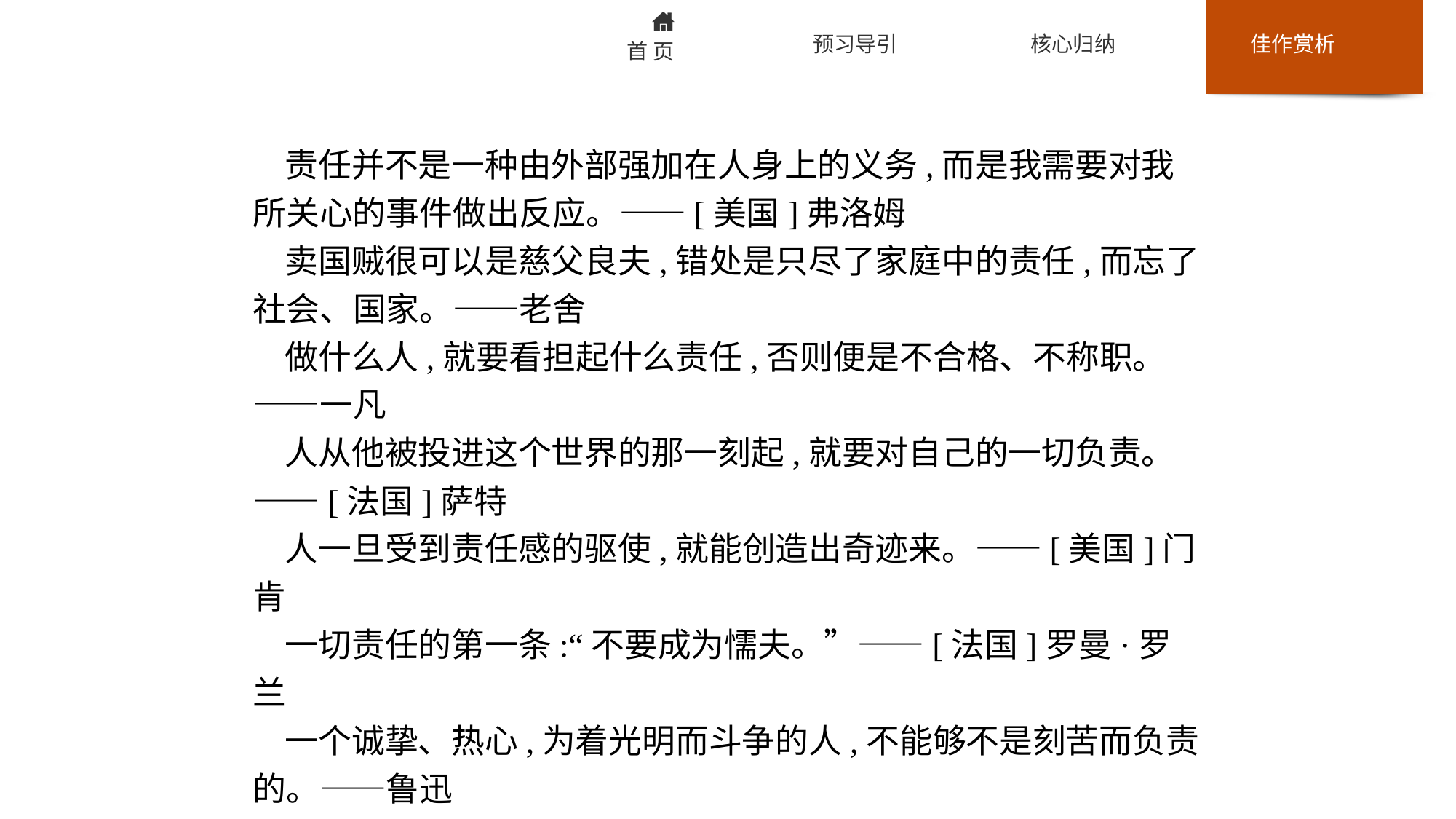

责任并不是一种由外部强加在人身上的义务,而是我需要对我所关心的事件做出反应。——[美国]弗洛姆
卖国贼很可以是慈父良夫,错处是只尽了家庭中的责任,而忘了社会、国家。——老舍
做什么人,就要看担起什么责任,否则便是不合格、不称职。——一凡
人从他被投进这个世界的那一刻起,就要对自己的一切负责。——[法国]萨特
人一旦受到责任感的驱使,就能创造出奇迹来。——[美国]门肯
一切责任的第一条:“不要成为懦夫。”——[法国]罗曼·罗兰
一个诚挚、热心,为着光明而斗争的人,不能够不是刻苦而负责的。——鲁迅